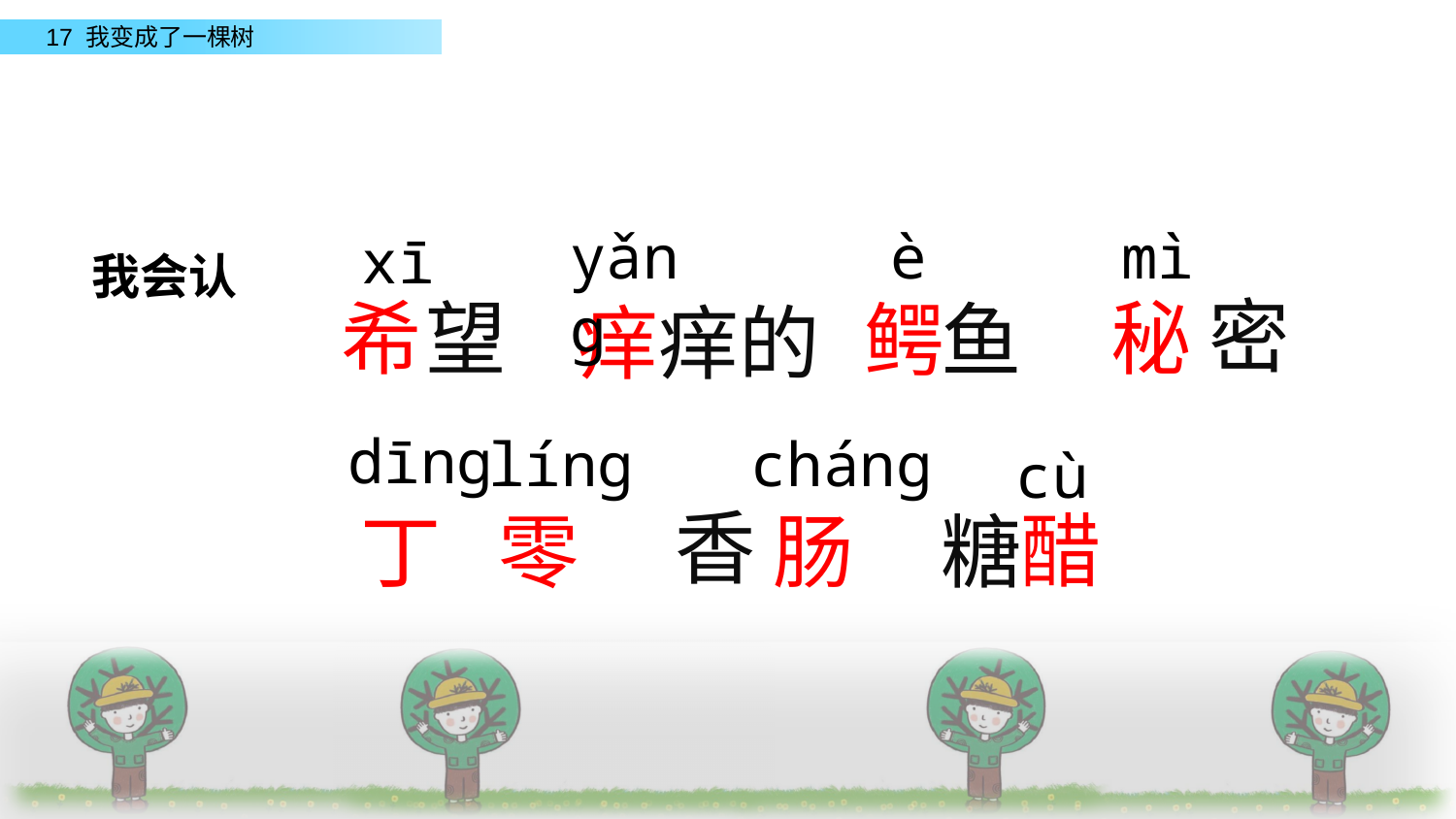

yǎng
 è
mì
xī
我会认

密
希
望
秘
鳄
鱼
痒
痒的

dīng
 líng
cháng
 cù
香
醋
丁
零
肠
糖